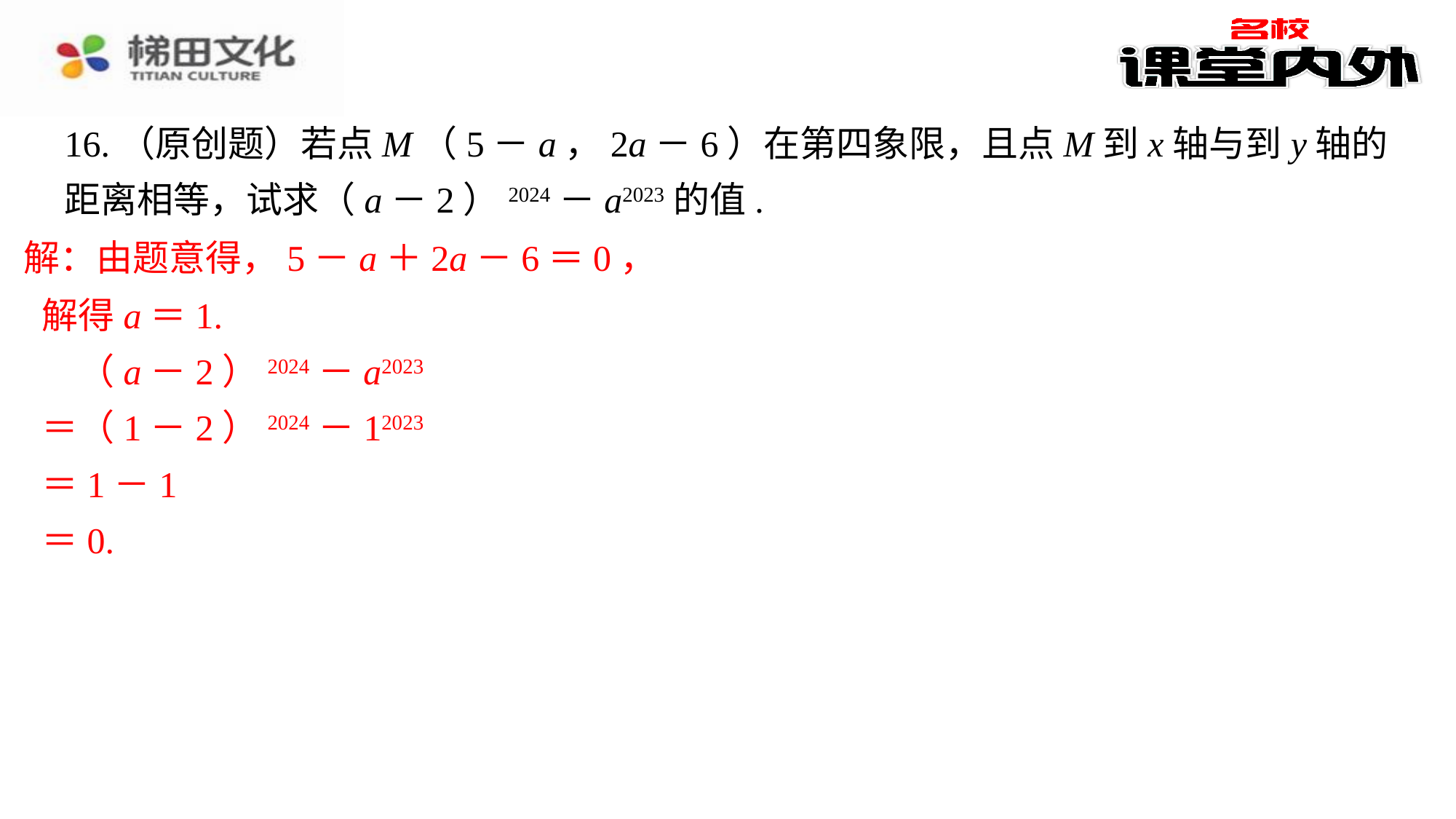

16.（原创题）若点M（5－a，2a－6）在第四象限，且点M到x轴与到y轴的距离相等，试求（a－2）2024－a2023的值.
解：由题意得，5－a＋2a－6＝0，
解得a＝1.
　（a－2）2024－a2023
＝（1－2）2024－12023
＝1－1
＝0.